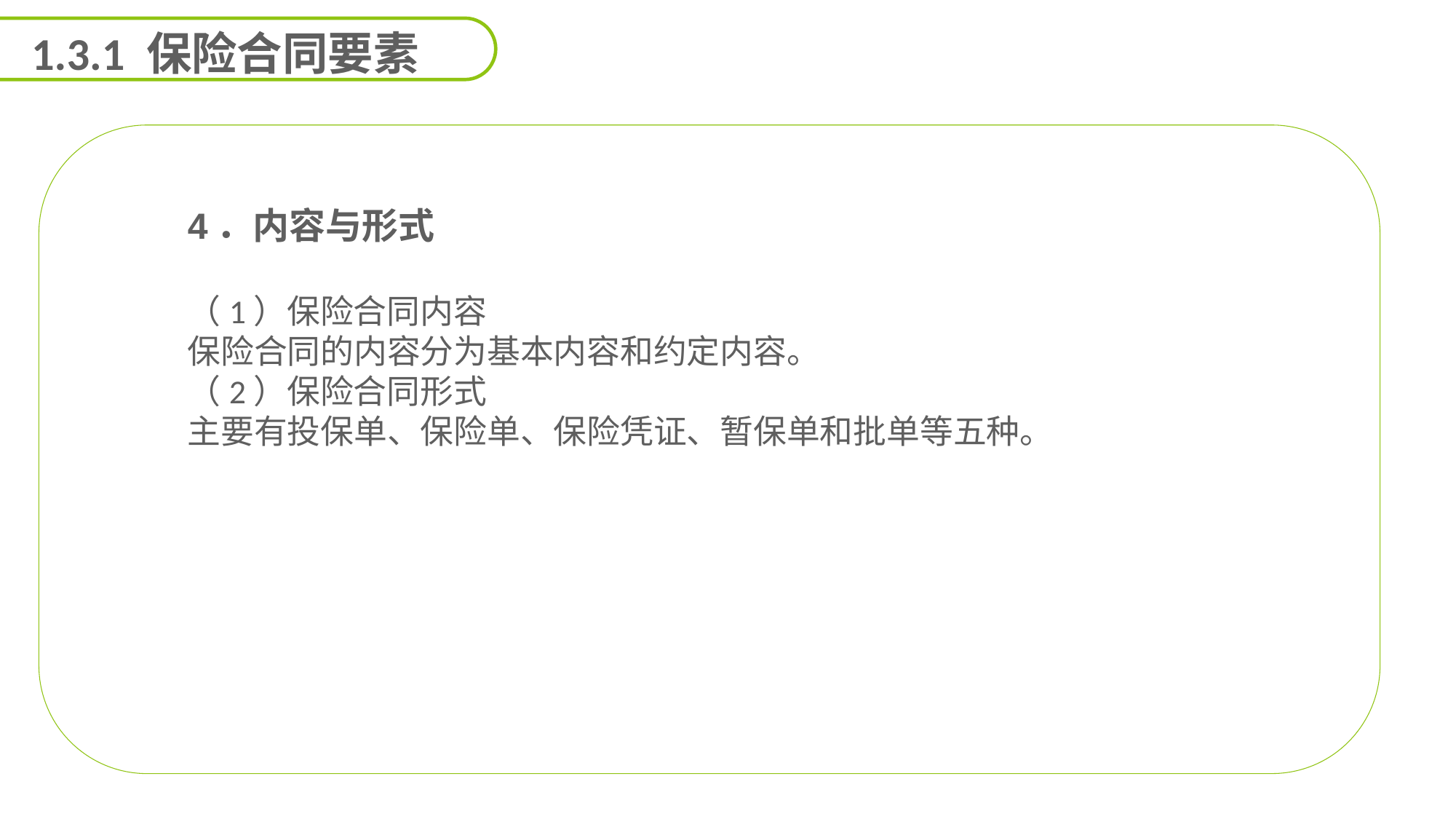

1.3.1 保险合同要素

4．内容与形式

（1）保险合同内容
保险合同的内容分为基本内容和约定内容。
（2）保险合同形式
主要有投保单、保险单、保险凭证、暂保单和批单等五种。

能力
目标
延迟符